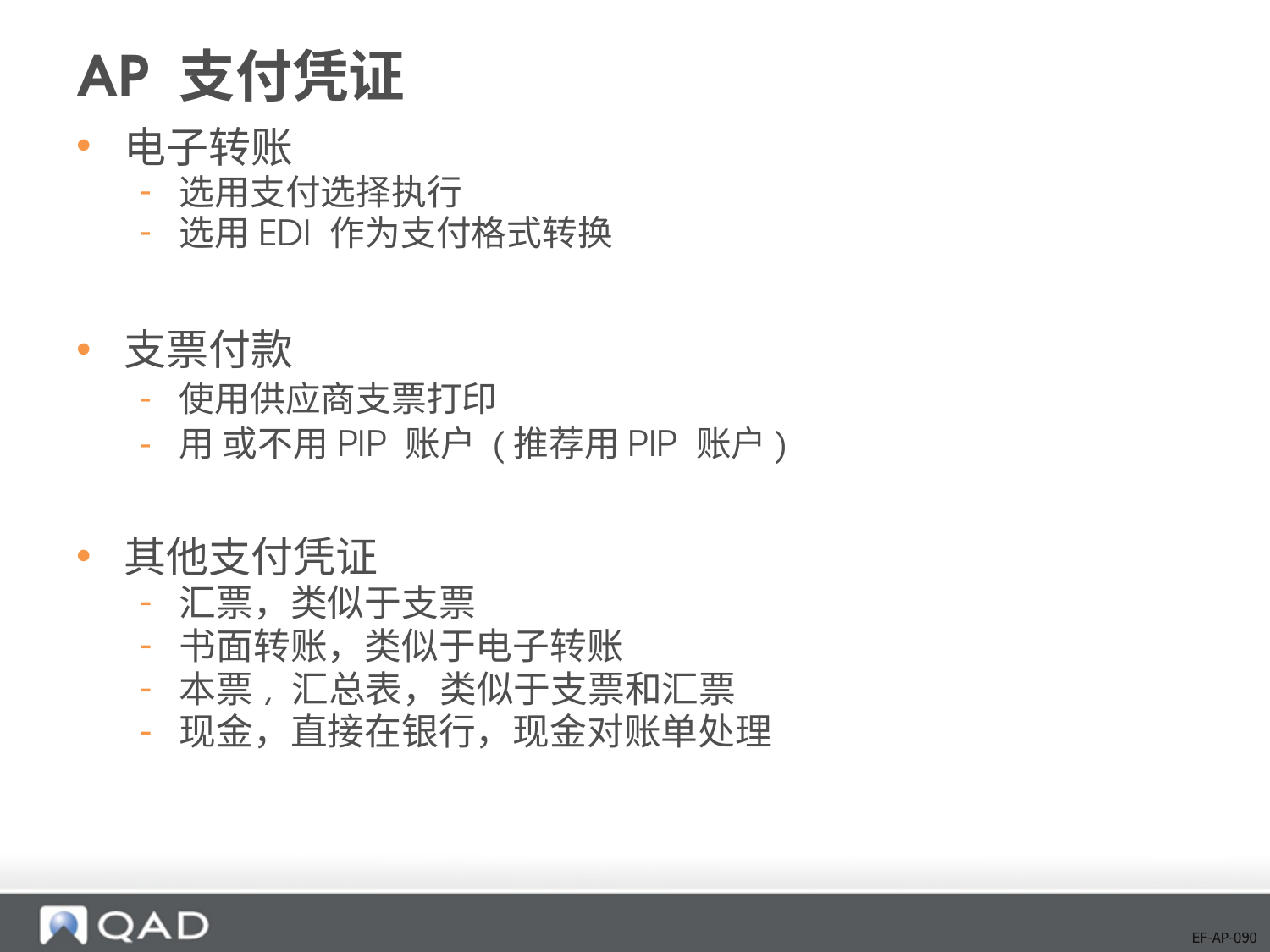

# AP 支付凭证
电子转账
选用支付选择执行
选用EDI 作为支付格式转换

支票付款
使用供应商支票打印
用 或不用PIP 账户 (推荐用PIP 账户)

其他支付凭证
汇票，类似于支票
书面转账，类似于电子转账
本票, 汇总表，类似于支票和汇票
现金，直接在银行，现金对账单处理

EF-AP-090